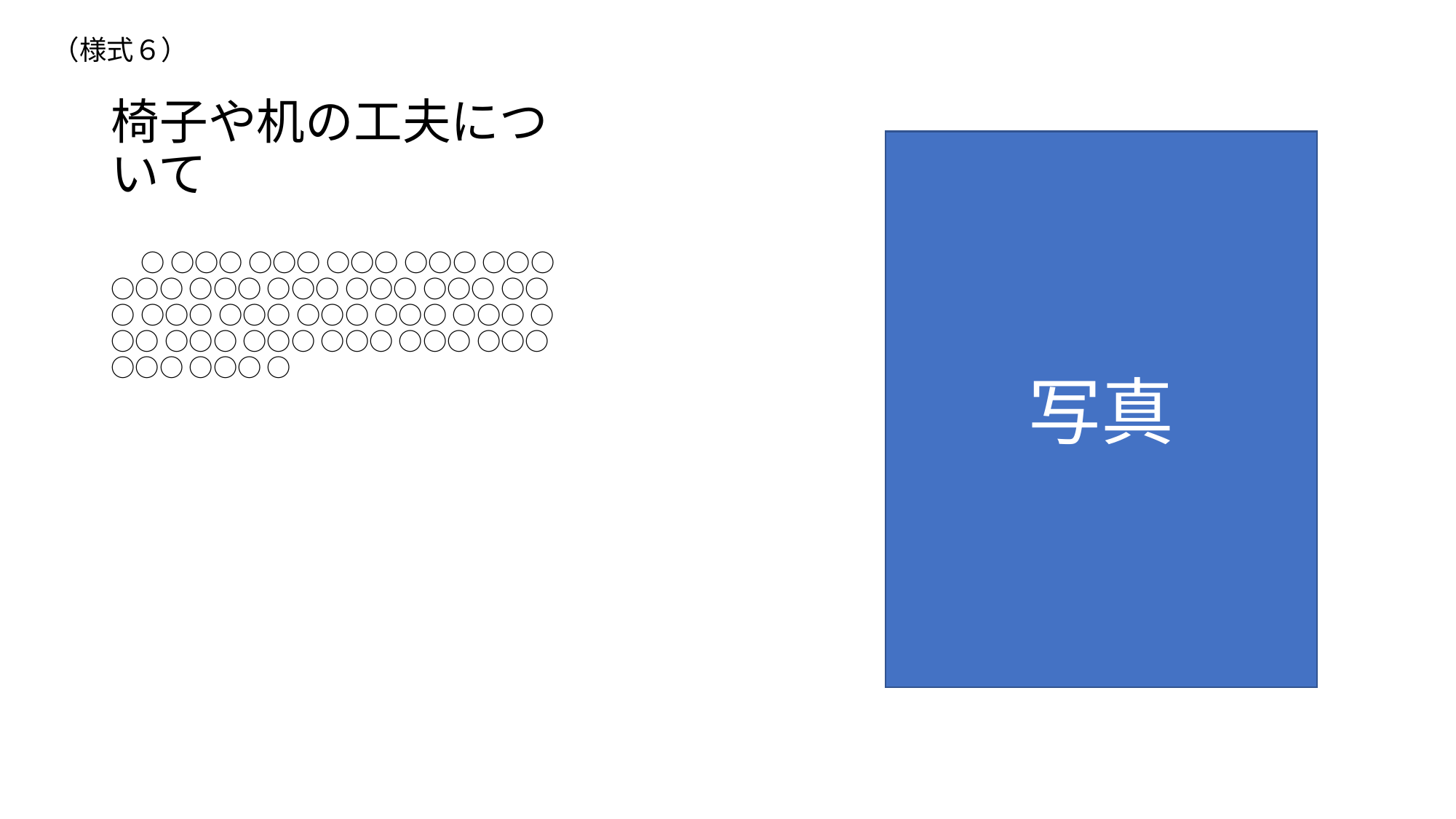

（様式６）
# 椅子や机の工夫について
写真
　 ○ ○○○ ○○○ ○○○ ○○○ ○○○ ○○○ ○○○ ○○○ ○○○ ○○○ ○○○ ○○○ ○○○ ○○○ ○○○ ○○○ ○○○ ○○○ ○○○ ○○○ ○○○ ○○○ ○○○ ○○○ ○